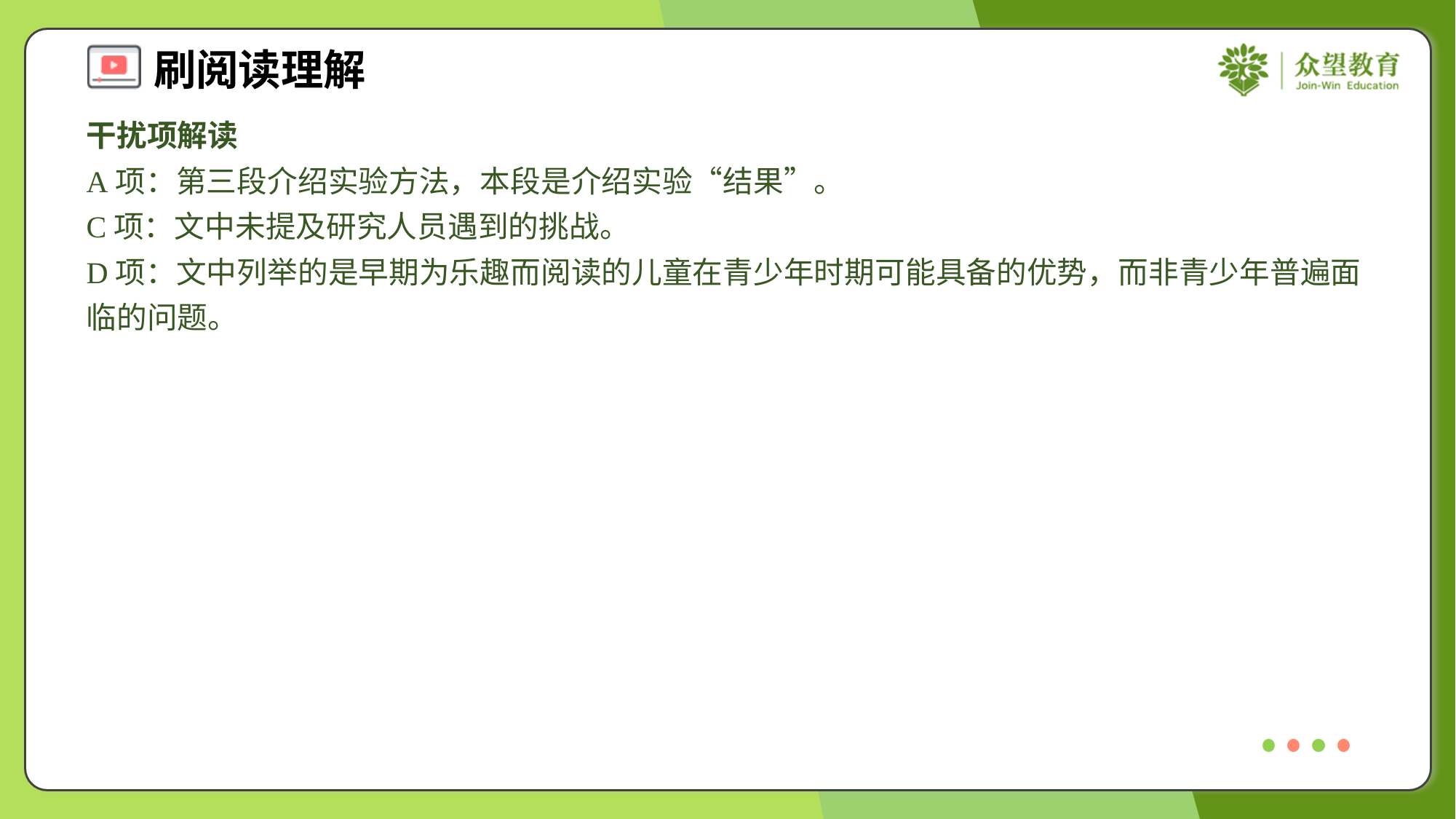

干扰项解读
A项：第三段介绍实验方法，本段是介绍实验“结果”。
C项：文中未提及研究人员遇到的挑战。
D项：文中列举的是早期为乐趣而阅读的儿童在青少年时期可能具备的优势，而非青少年普遍面临的问题。